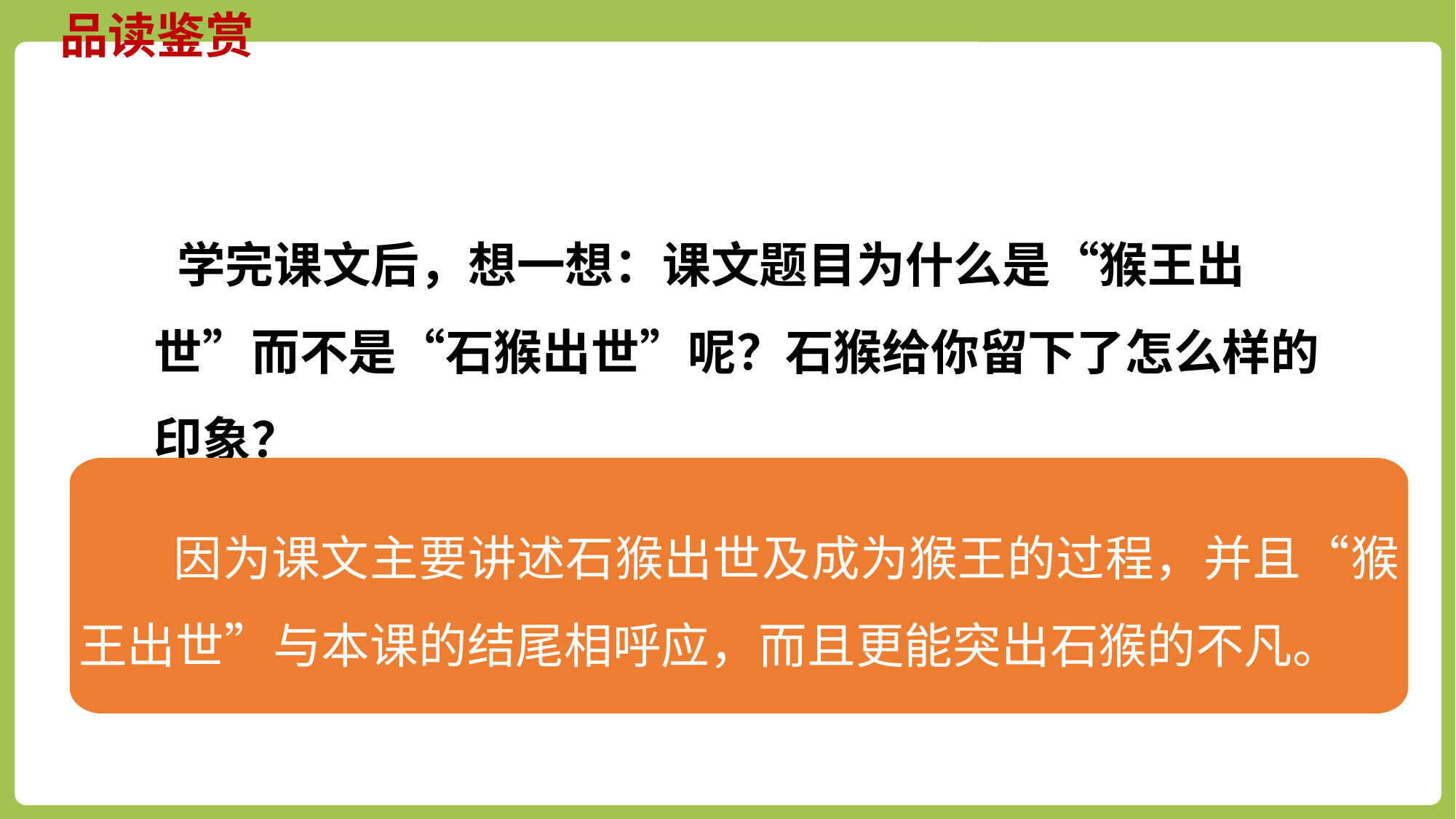

品读鉴赏
 学完课文后，想一想：课文题目为什么是“猴王出世”而不是“石猴出世”呢？石猴给你留下了怎么样的印象？
   因为课文主要讲述石猴出世及成为猴王的过程，并且“猴王出世”与本课的结尾相呼应，而且更能突出石猴的不凡。